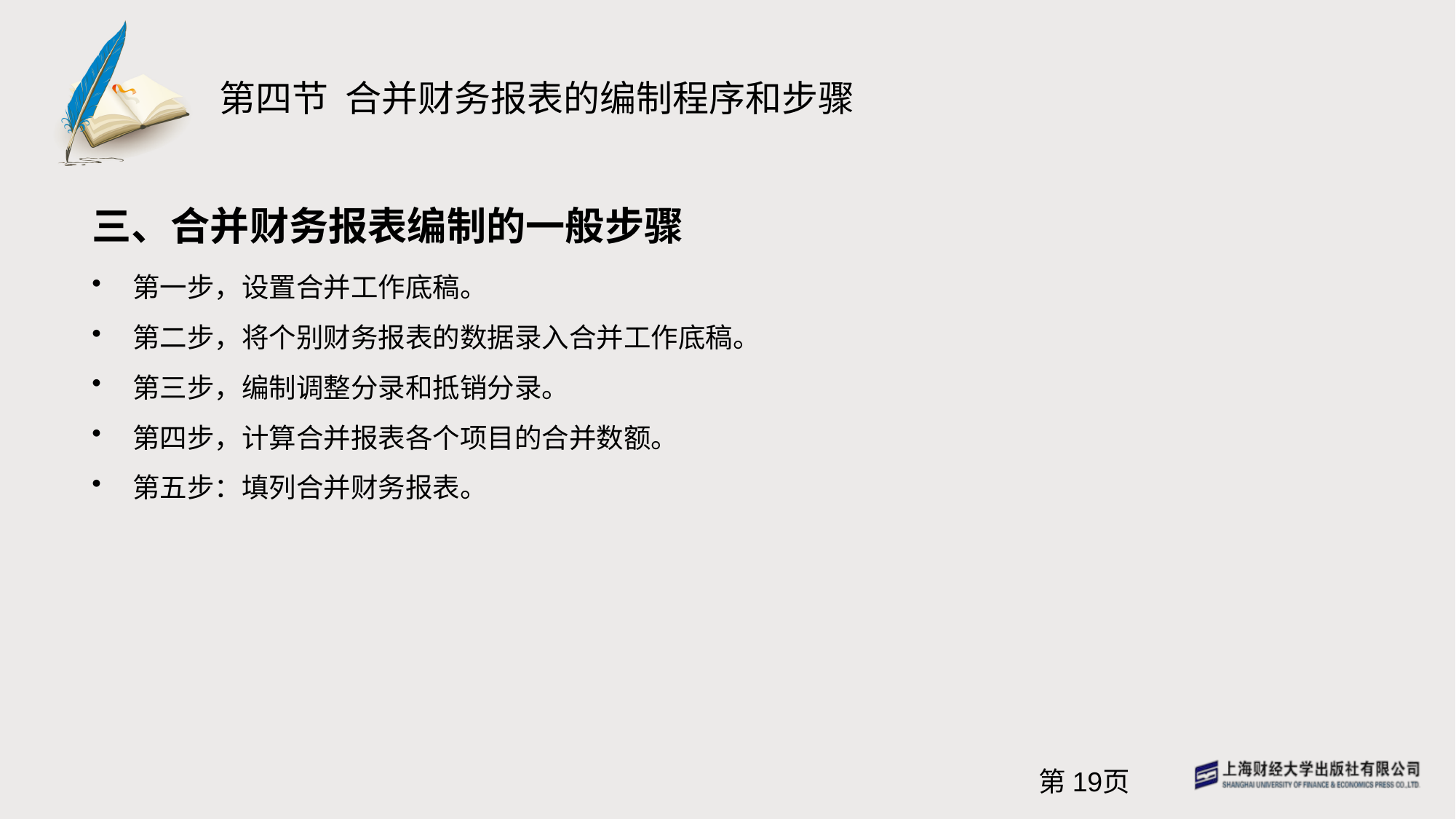

# 第四节  合并财务报表的编制程序和步骤
三、合并财务报表编制的一般步骤
第一步，设置合并工作底稿。
第二步，将个别财务报表的数据录入合并工作底稿。
第三步，编制调整分录和抵销分录。
第四步，计算合并报表各个项目的合并数额。
第五步：填列合并财务报表。

19